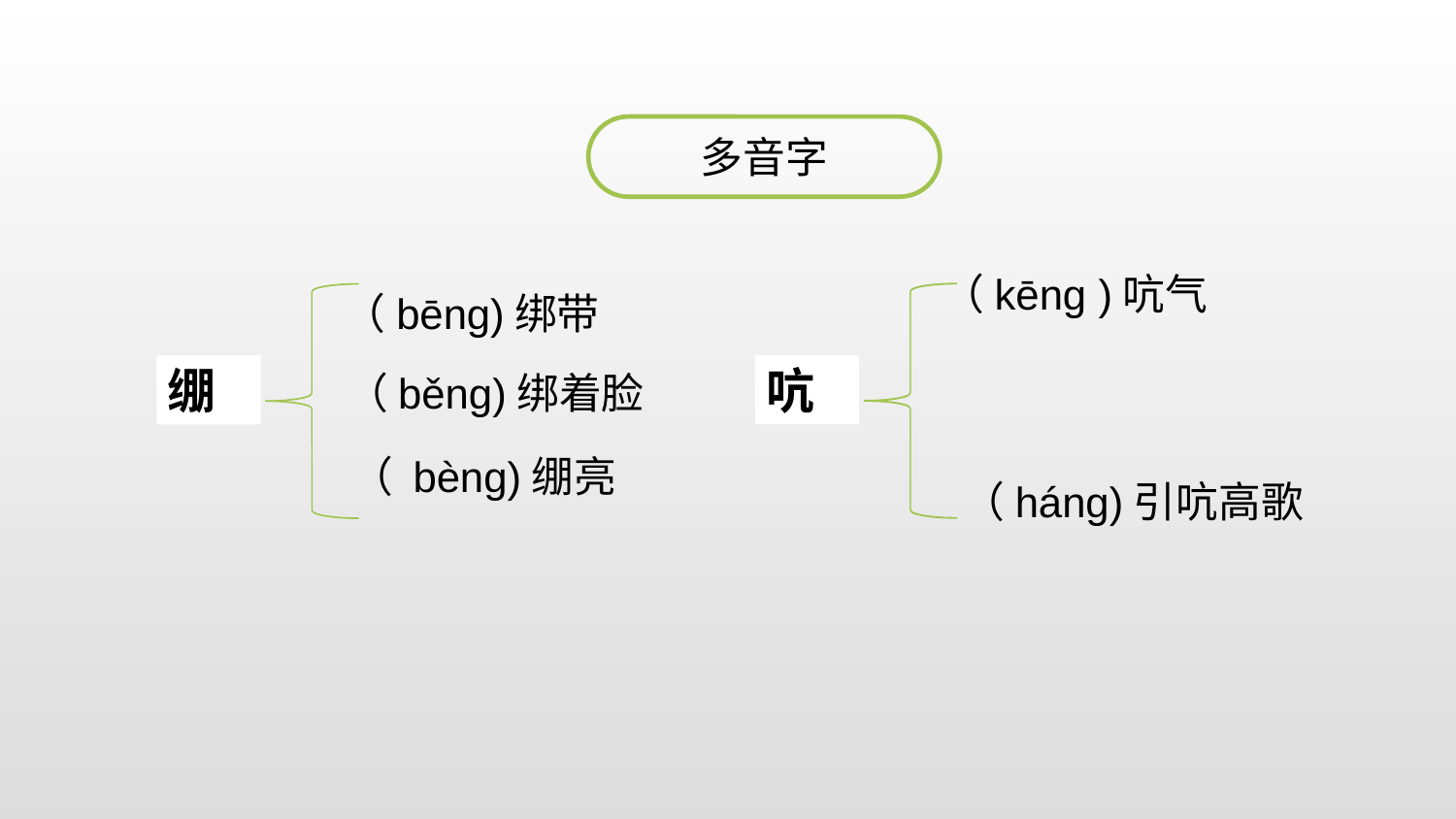

多音字
（kēng )吭气
（bēng)绑带

吭
绷
（běng)绑着脸
 （ bèng)绷亮
 （háng)引吭高歌